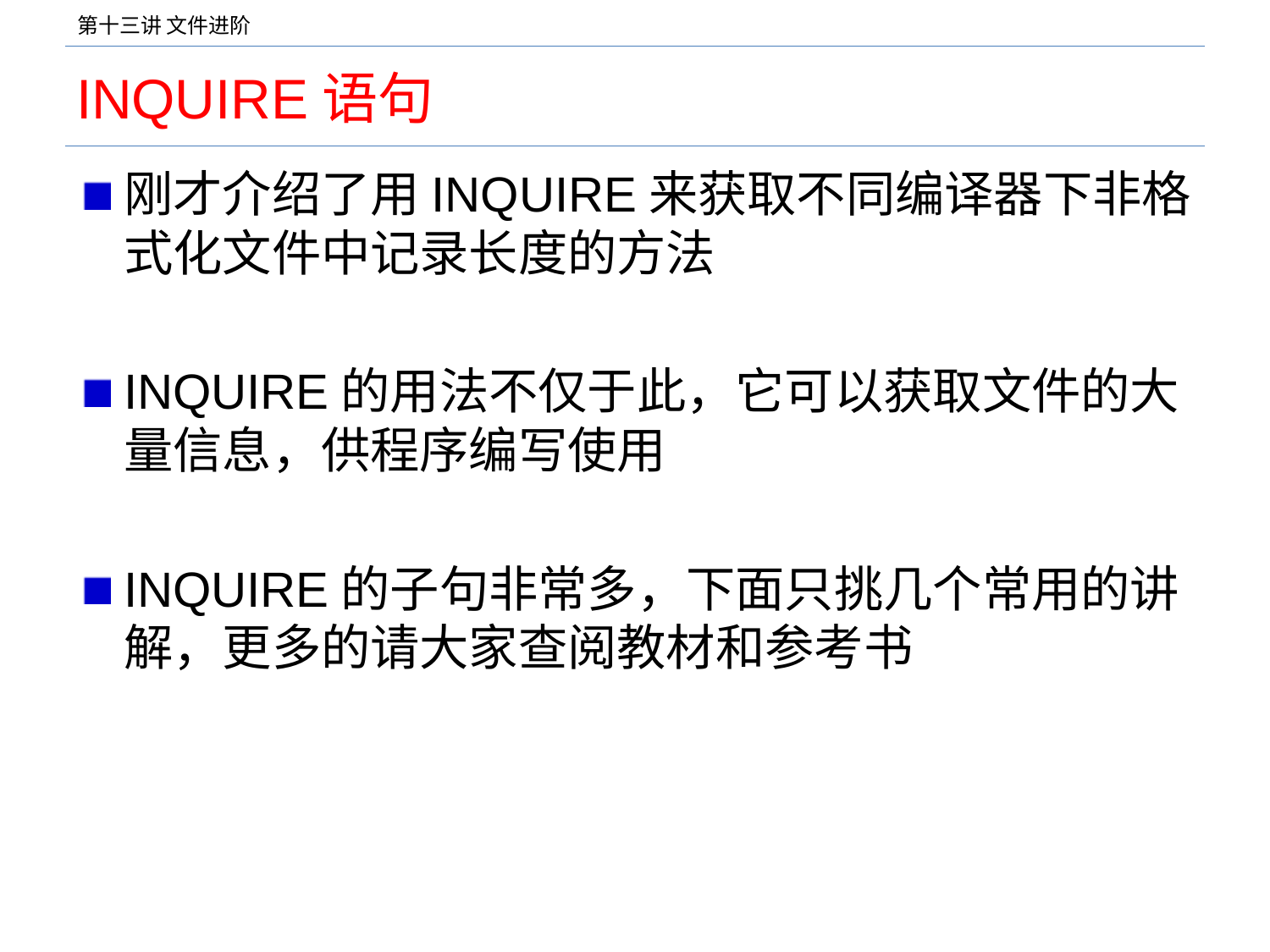

# INQUIRE语句
刚才介绍了用INQUIRE来获取不同编译器下非格式化文件中记录长度的方法

INQUIRE的用法不仅于此，它可以获取文件的大量信息，供程序编写使用

INQUIRE的子句非常多，下面只挑几个常用的讲解，更多的请大家查阅教材和参考书